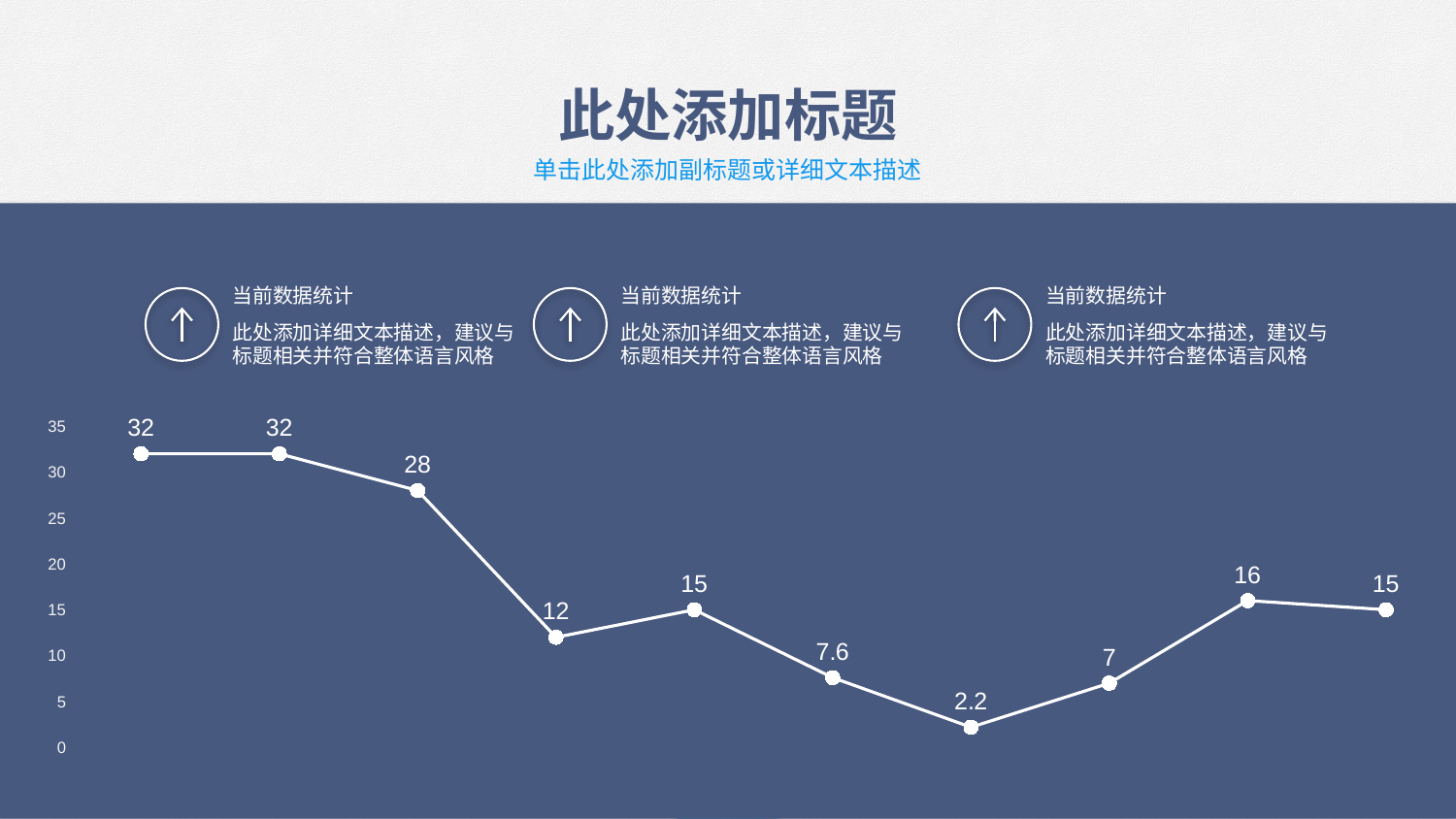

# 此处添加标题
单击此处添加副标题或详细文本描述

当前数据统计
当前数据统计
当前数据统计

此处添加详细文本描述，建议与标题相关并符合整体语言风格
此处添加详细文本描述，建议与标题相关并符合整体语言风格
此处添加详细文本描述，建议与标题相关并符合整体语言风格

### Chart

| Category | Series 1 |
|---|---|
| RG | 32.0 |
| DP | 32.0 |
| FP | 28.0 |
| GH | 12.0 |
| JK | 15.0 |
| LZ | 7.6 |
| XC | 2.2 |
| VB | 7.0 |
| NM | 16.0 |
| QW | 15.0 |